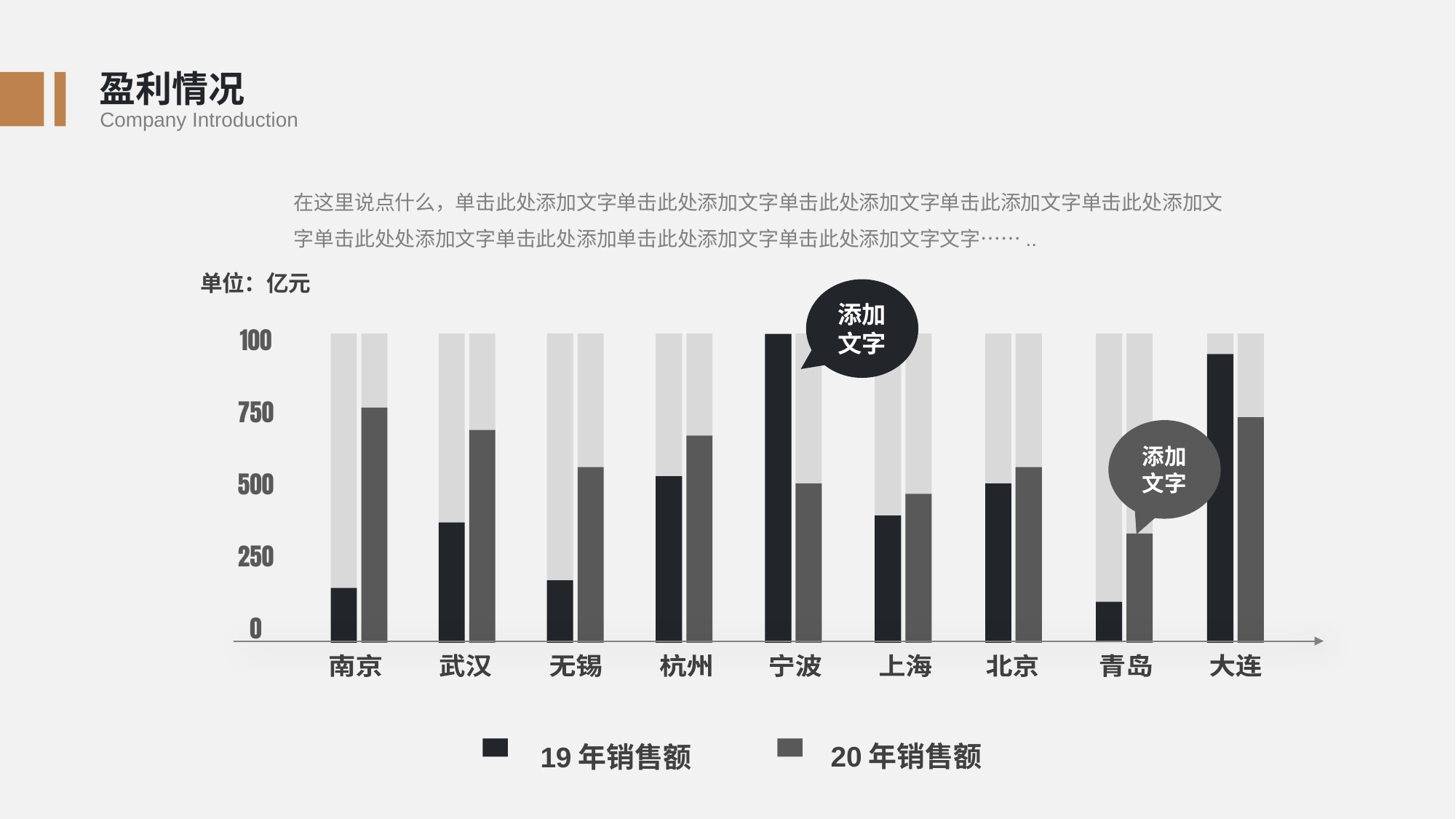

盈利情况
Company Introduction
在这里说点什么，单击此处添加文字单击此处添加文字单击此处添加文字单击此添加文字单击此处添加文字单击此处处添加文字单击此处添加单击此处添加文字单击此处添加文字文字……..
单位：亿元
添加文字
100

750

添加文字

500

250

0

南京
武汉
无锡
杭州
宁波
上海
北京
青岛
大连
20年销售额
19年销售额